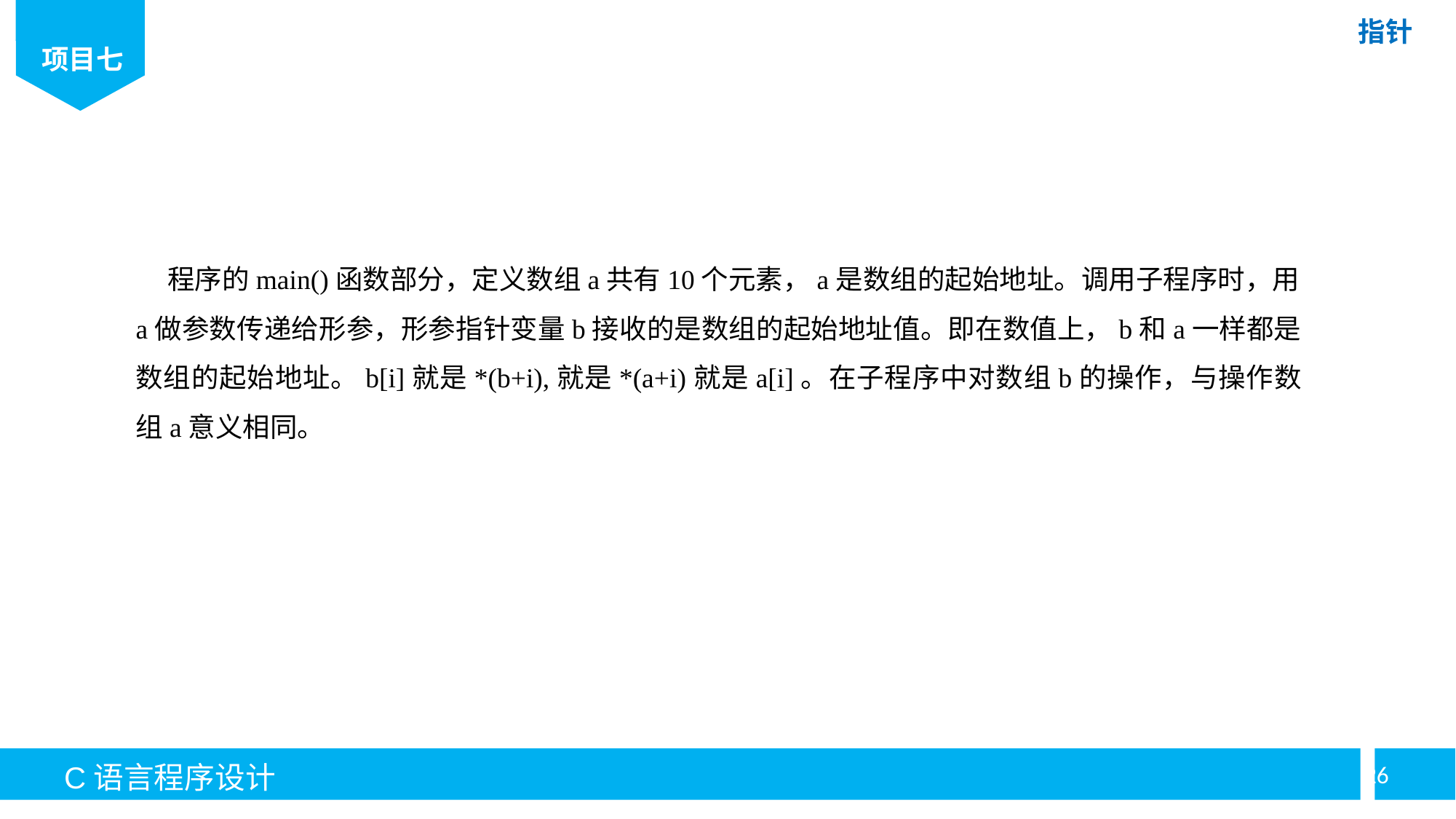

程序的main()函数部分，定义数组a共有10个元素，a是数组的起始地址。调用子程序时，用a做参数传递给形参，形参指针变量b接收的是数组的起始地址值。即在数值上，b和a一样都是数组的起始地址。b[i]就是*(b+i),就是*(a+i)就是a[i]。在子程序中对数组b的操作，与操作数组a意义相同。